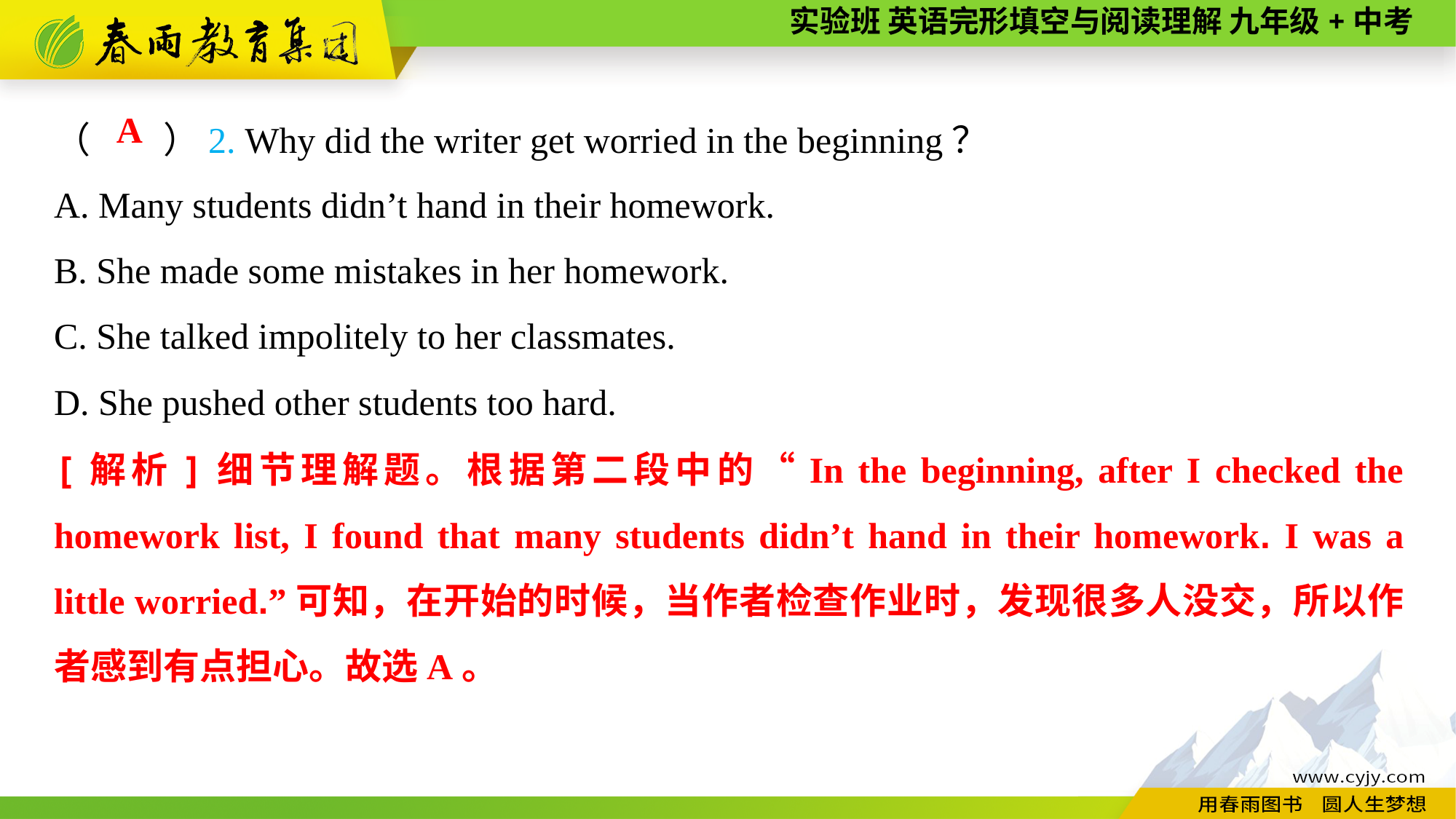

（　　）2. Why did the writer get worried in the beginning？
A. Many students didn’t hand in their homework.
B. She made some mistakes in her homework.
C. She talked impolitely to her classmates.
D. She pushed other students too hard.
A
[解析]细节理解题。根据第二段中的“In the beginning, after I checked the homework list, I found that many students didn’t hand in their homework. I was a little worried.”可知，在开始的时候，当作者检查作业时，发现很多人没交，所以作者感到有点担心。故选A。